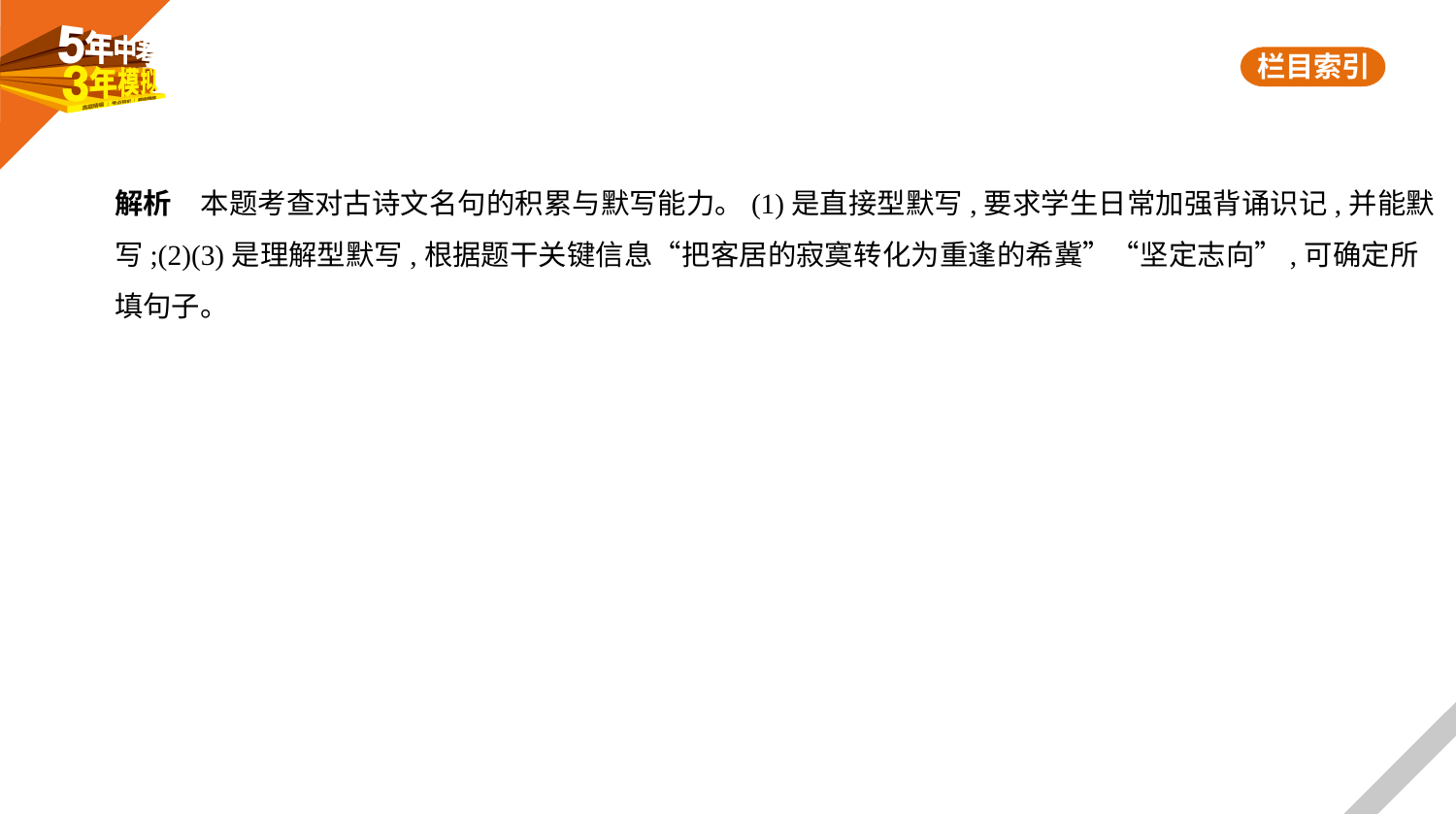

解析　本题考查对古诗文名句的积累与默写能力。(1)是直接型默写,要求学生日常加强背诵识记,并能默
写;(2)(3)是理解型默写,根据题干关键信息“把客居的寂寞转化为重逢的希冀”“坚定志向”,可确定所
填句子。